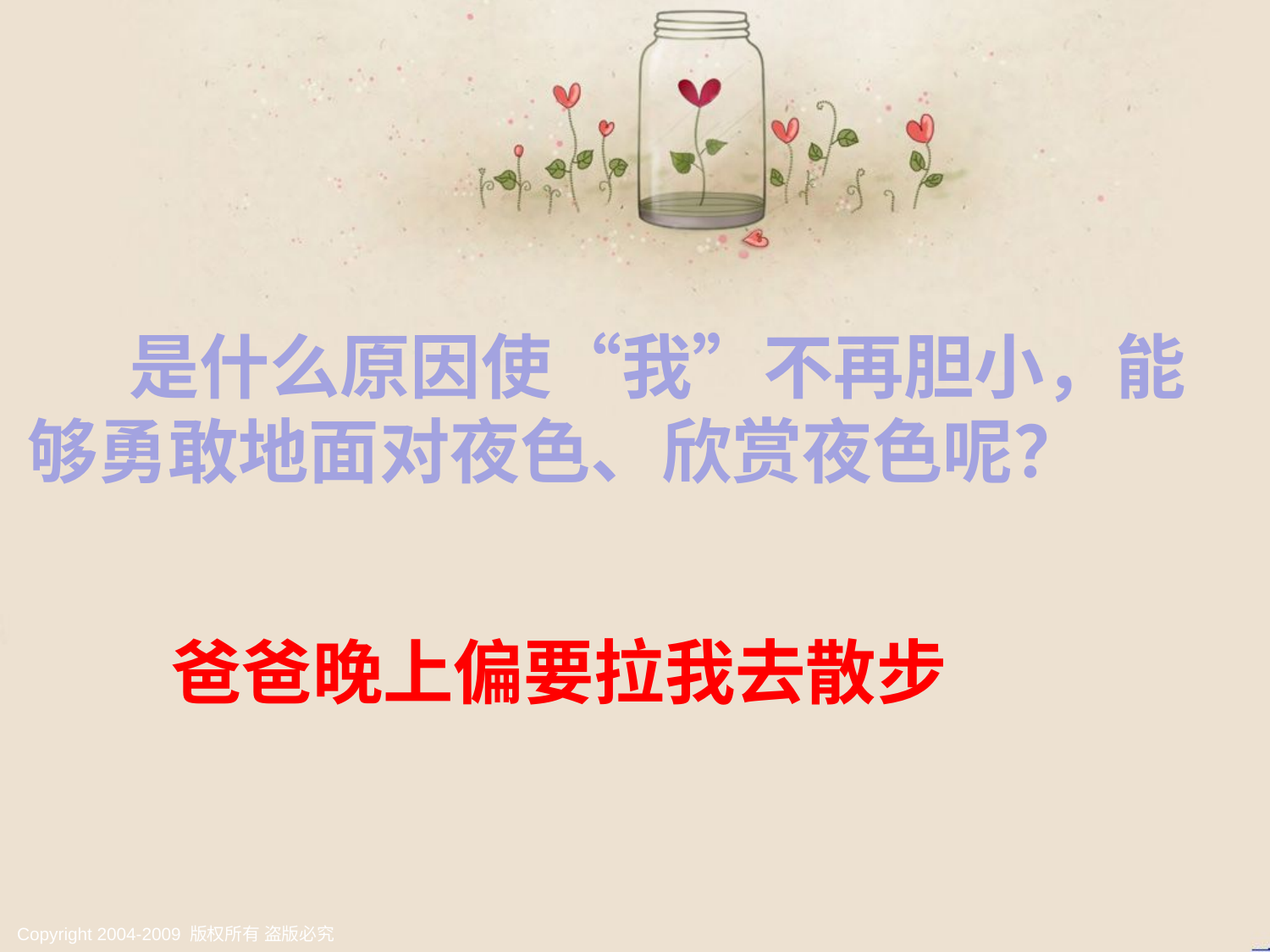

# 是什么原因使“我”不再胆小，能够勇敢地面对夜色、欣赏夜色呢？
爸爸晚上偏要拉我去散步